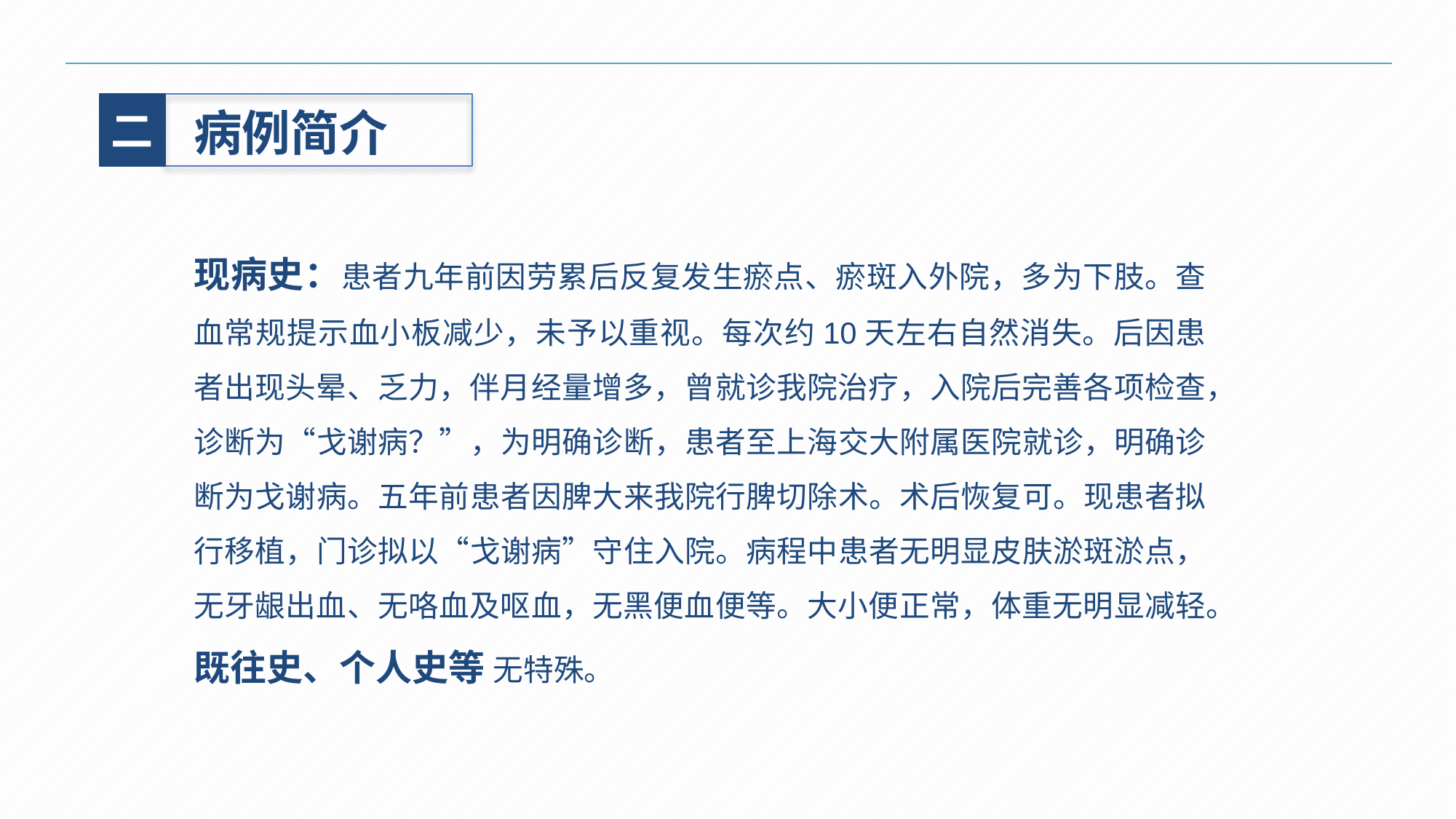

二

病例简介
现病史：患者九年前因劳累后反复发生瘀点、瘀斑入外院，多为下肢。查血常规提示血小板减少，未予以重视。每次约10天左右自然消失。后因患者出现头晕、乏力，伴月经量增多，曾就诊我院治疗，入院后完善各项检查，诊断为“戈谢病？”，为明确诊断，患者至上海交大附属医院就诊，明确诊断为戈谢病。五年前患者因脾大来我院行脾切除术。术后恢复可。现患者拟行移植，门诊拟以“戈谢病”守住入院。病程中患者无明显皮肤淤斑淤点，无牙龈出血、无咯血及呕血，无黑便血便等。大小便正常，体重无明显减轻。
既往史、个人史等 无特殊。